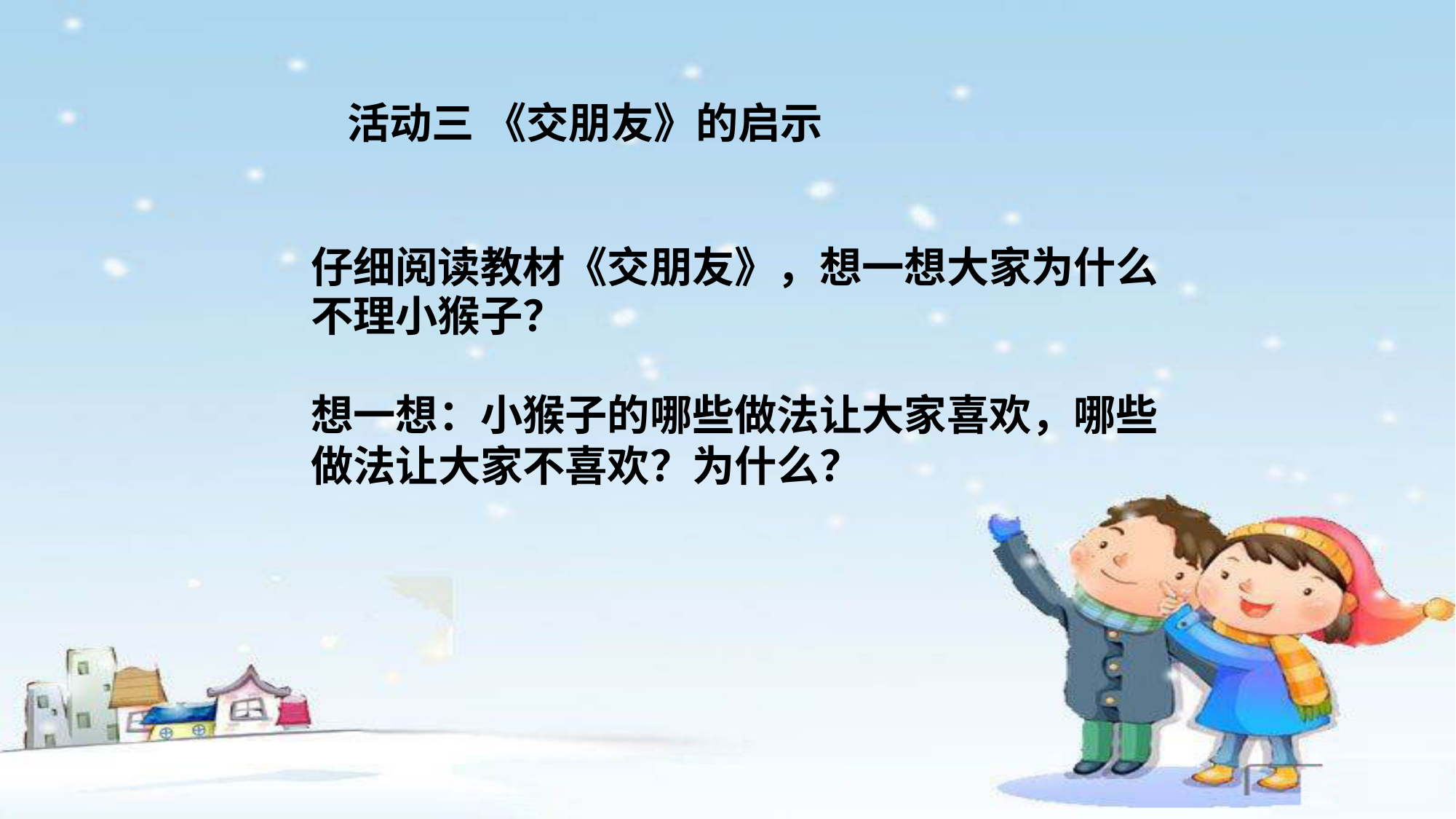

活动三 《交朋友》的启示
仔细阅读教材《交朋友》，想一想大家为什么不理小猴子？
想一想：小猴子的哪些做法让大家喜欢，哪些做法让大家不喜欢？为什么？